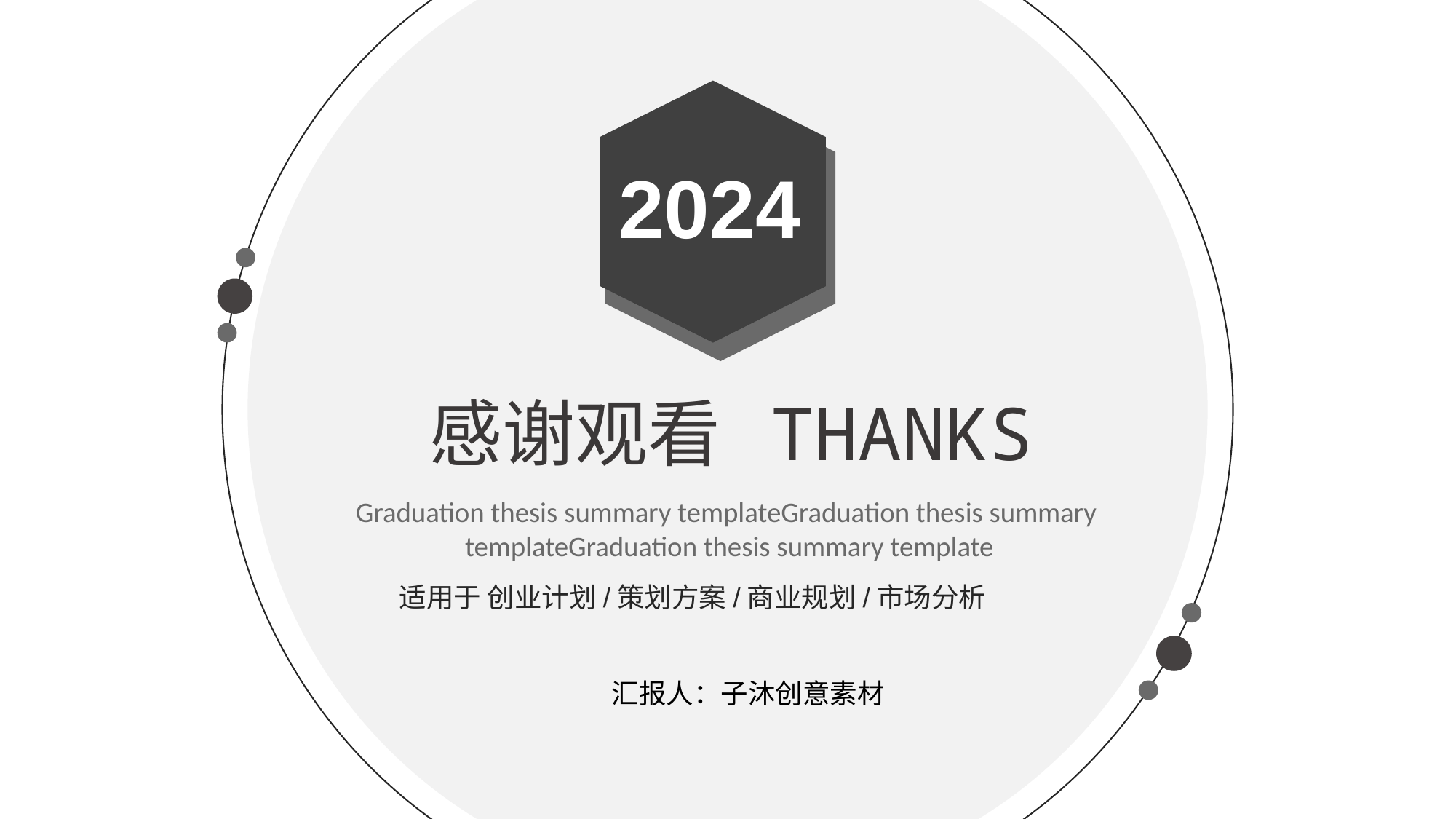

2024

感谢观看  THANKS
适用于 创业计划/策划方案/商业规划/市场分析
Graduation thesis summary templateGraduation thesis summary
templateGraduation thesis summary template

汇报人：子沐创意素材